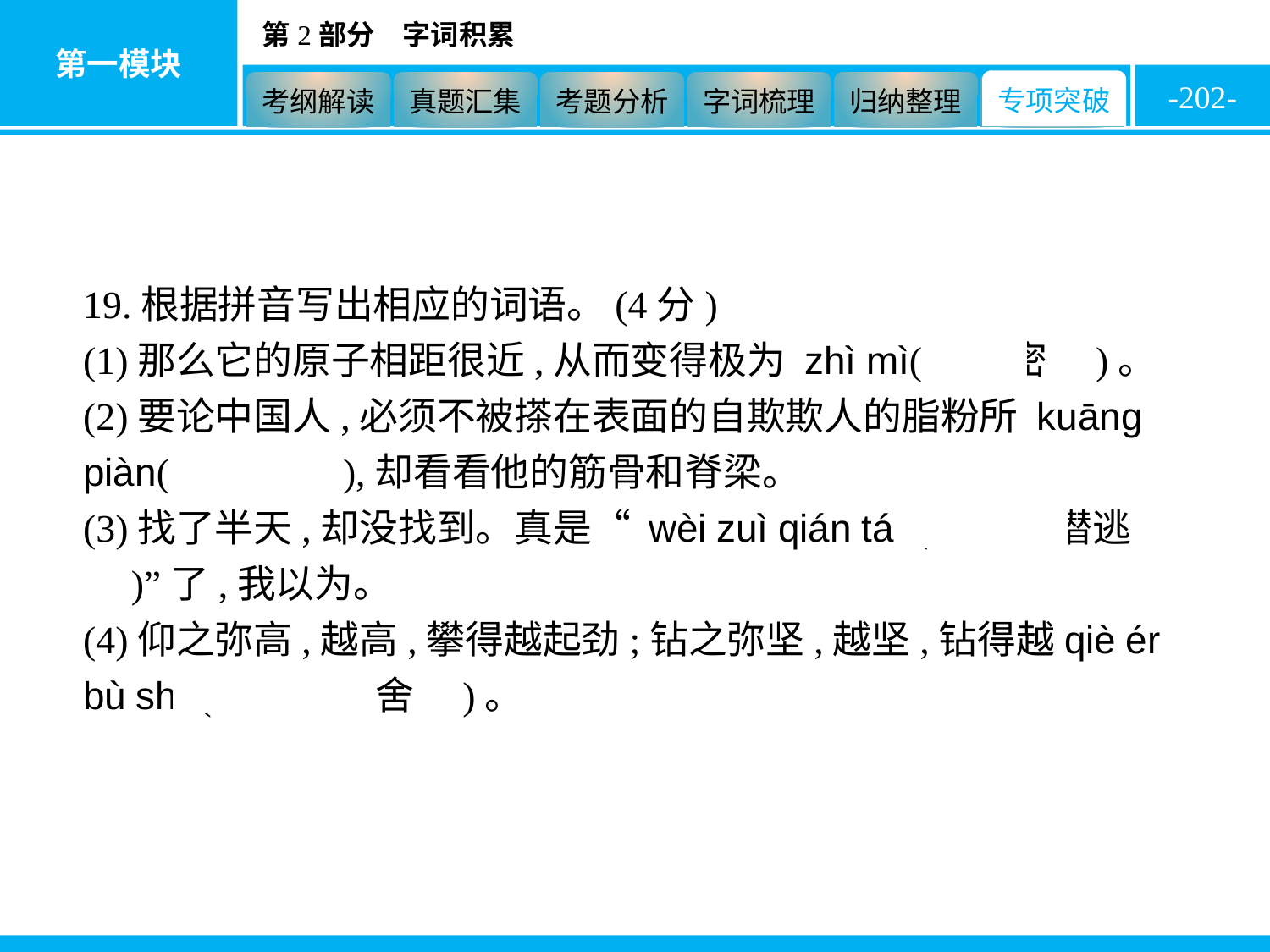

-202-
19.根据拼音写出相应的词语。(4分)
(1)那么它的原子相距很近,从而变得极为 zhì mì(　致密　)。
(2)要论中国人,必须不被搽在表面的自欺欺人的脂粉所 kuāng piàn(　诓骗　),却看看他的筋骨和脊梁。
(3)找了半天,却没找到。真是“ wèi zuì qián táo(　畏罪潜逃　)”了,我以为。
(4)仰之弥高,越高,攀得越起劲;钻之弥坚,越坚,钻得越qiè ér bù shě(　锲而不舍　)。